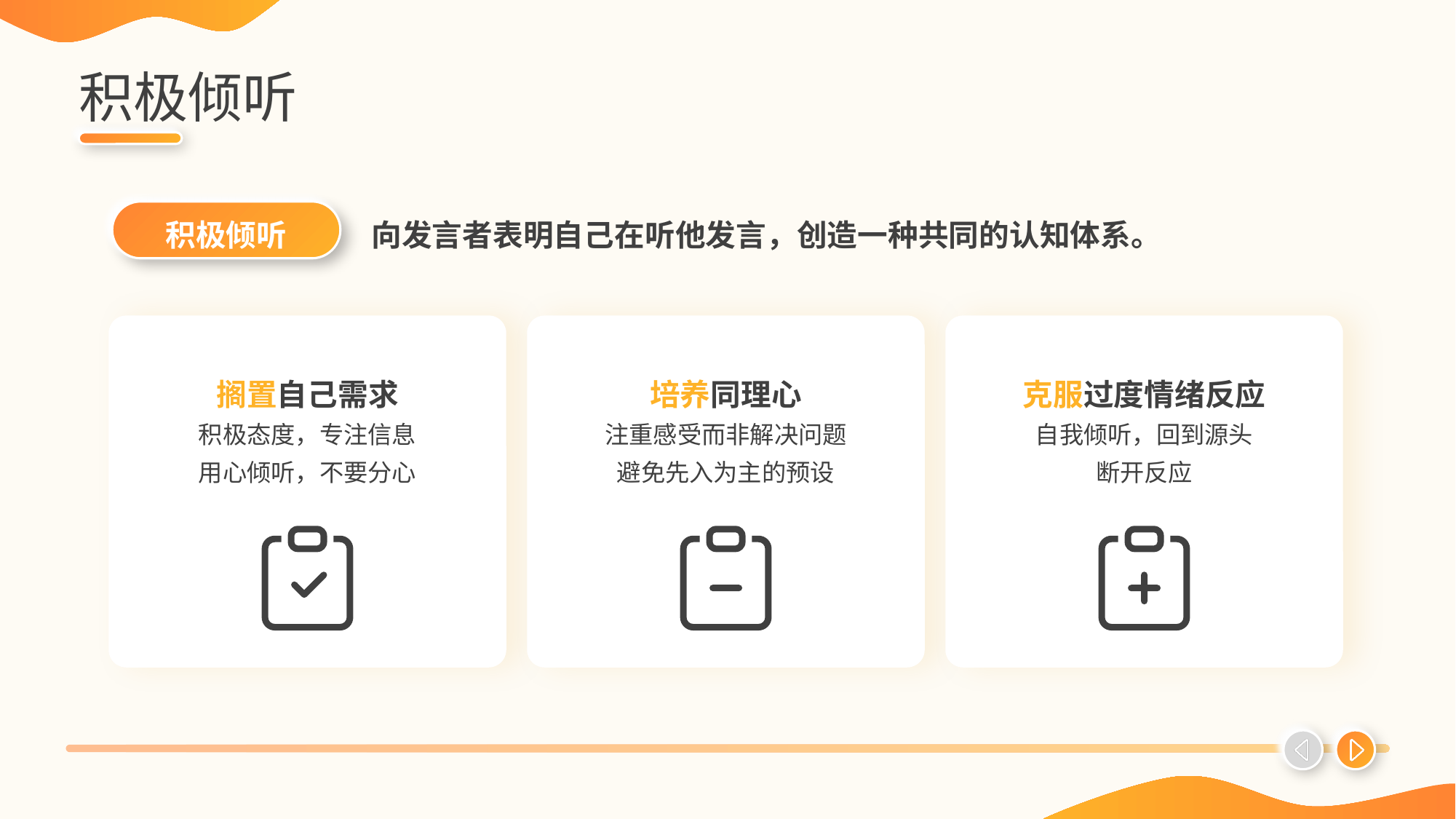

# 积极倾听

积极倾听
向发言者表明自己在听他发言，创造一种共同的认知体系。

搁置自己需求
培养同理心
克服过度情绪反应
积极态度，专注信息
用心倾听，不要分心
注重感受而非解决问题
避免先入为主的预设
自我倾听，回到源头
断开反应